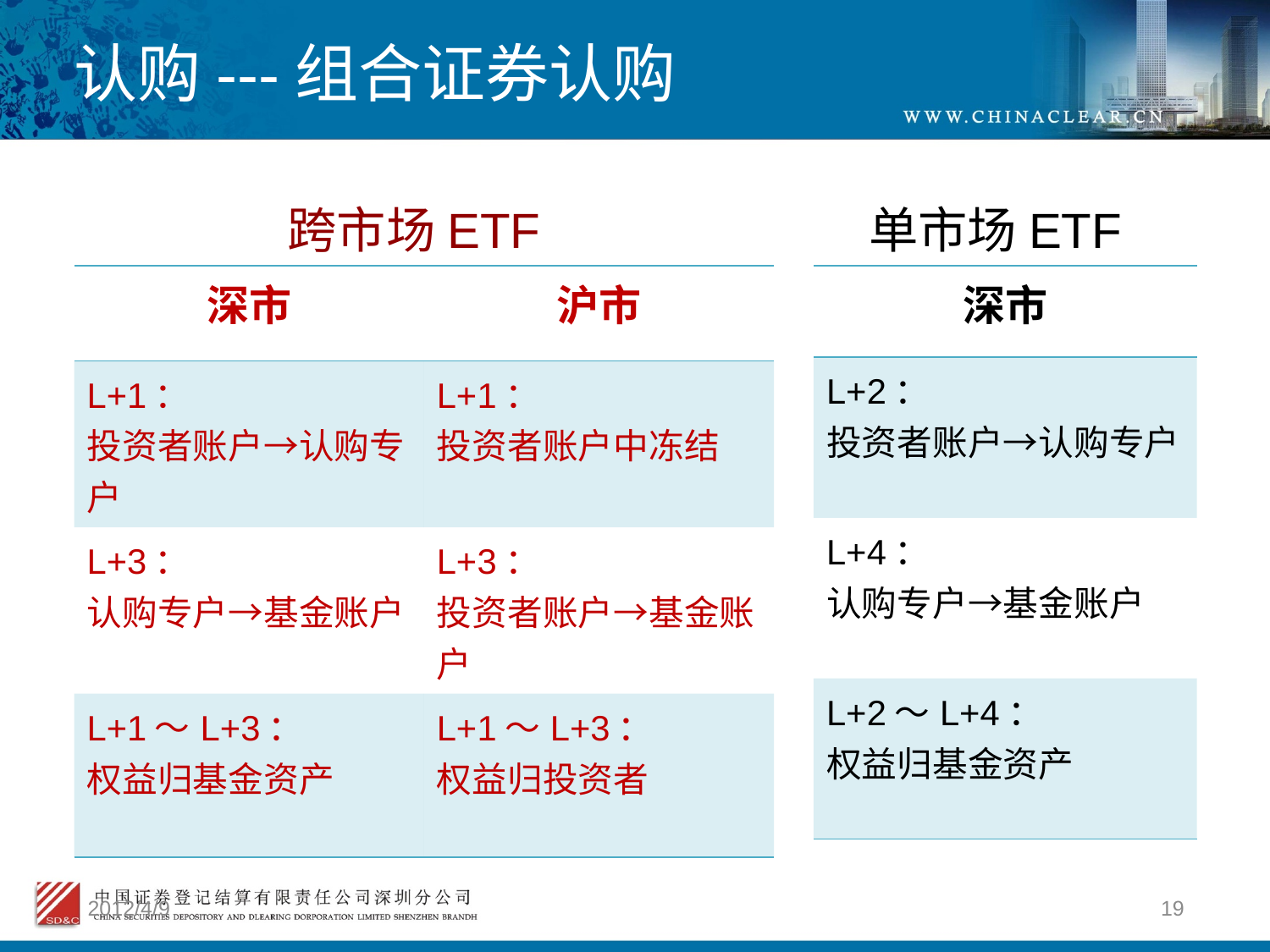

# 认购---组合证券认购
跨市场ETF
单市场ETF
| 深市 | 沪市 |
| --- | --- |
| L+1： 投资者账户→认购专户 | L+1： 投资者账户中冻结 |
| L+3： 认购专户→基金账户 | L+3： 投资者账户→基金账户 |
| L+1～L+3： 权益归基金资产 | L+1～L+3： 权益归投资者 |
| 深市 |
| --- |
| L+2： 投资者账户→认购专户 |
| L+4： 认购专户→基金账户 |
| L+2～L+4： 权益归基金资产 |
2012/4/9
19